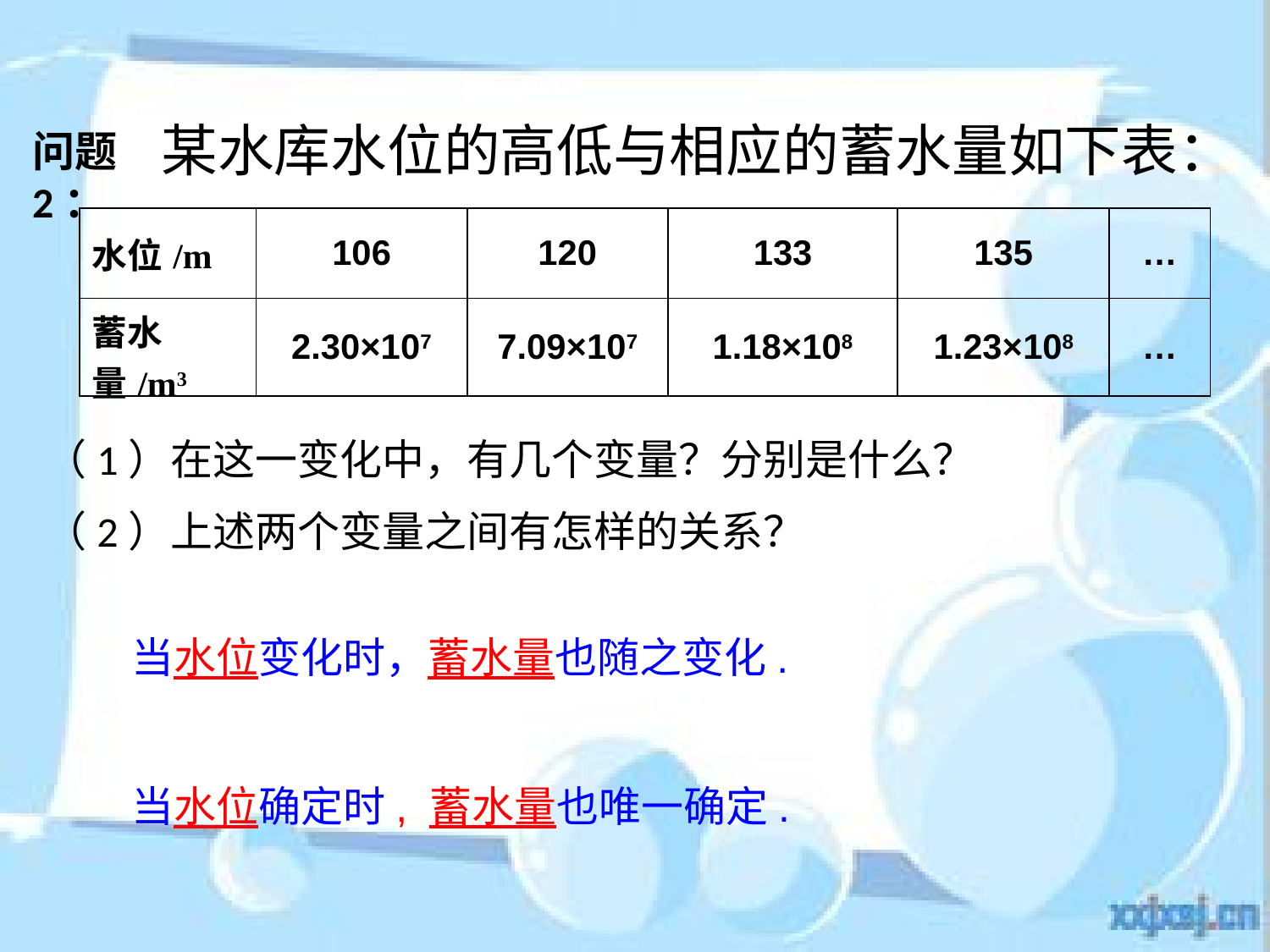

某水库水位的高低与相应的蓄水量如下表：
问题2：
| 水位/m | 106 | 120 | 133 | 135 | … |
| --- | --- | --- | --- | --- | --- |
| 蓄水量/m3 | 2.30×107 | 7.09×107 | 1.18×108 | 1.23×108 | … |
（1）在这一变化中，有几个变量？分别是什么？
（2）上述两个变量之间有怎样的关系？
当水位变化时，蓄水量也随之变化.
当水位确定时, 蓄水量也唯一确定.